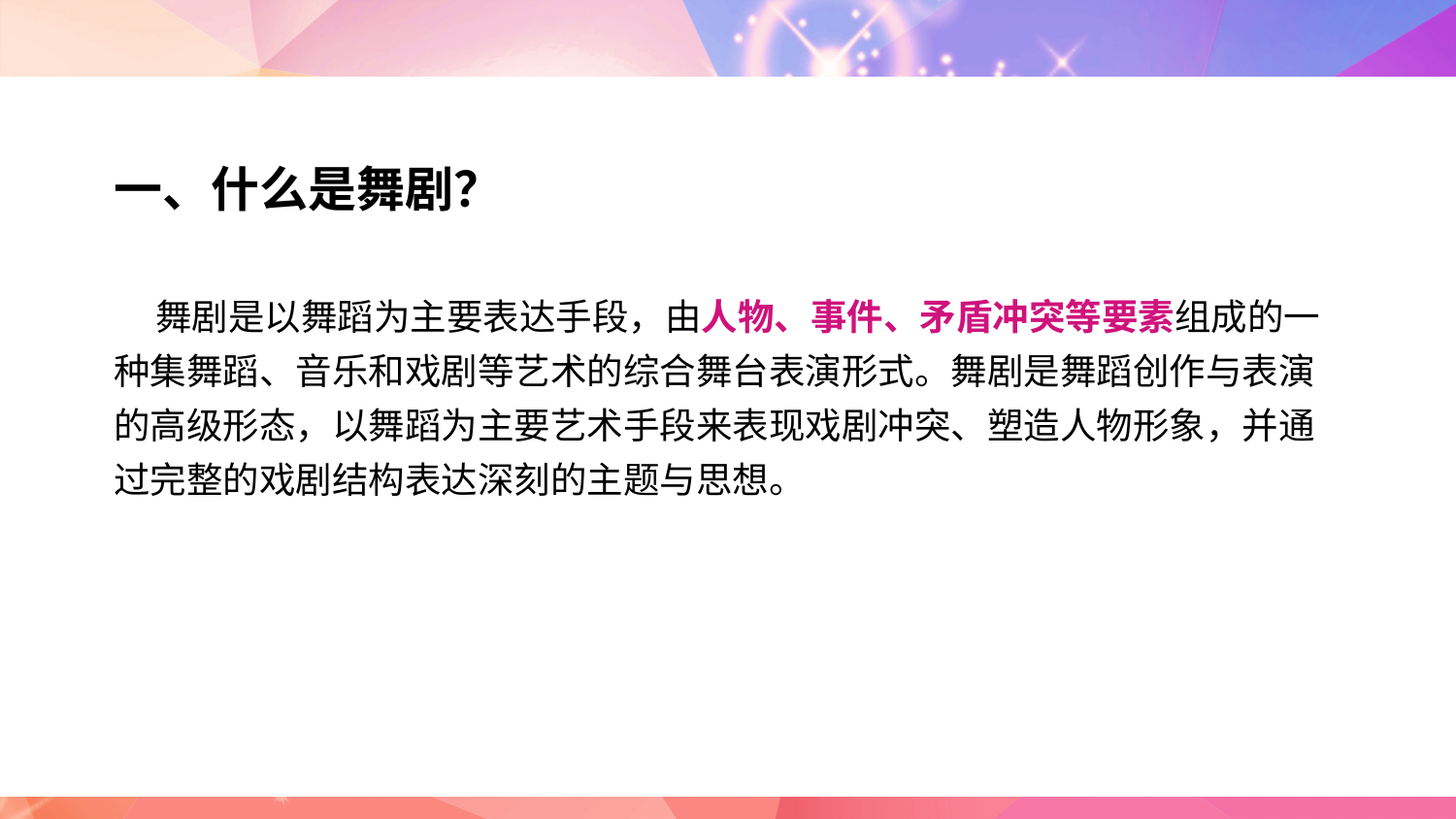

一、什么是舞剧？

    舞剧是以舞蹈为主要表达手段，由人物、事件、矛盾冲突等要素组成的一种集舞蹈、音乐和戏剧等艺术的综合舞台表演形式。舞剧是舞蹈创作与表演的高级形态，以舞蹈为主要艺术手段来表现戏剧冲突、塑造人物形象，并通过完整的戏剧结构表达深刻的主题与思想。